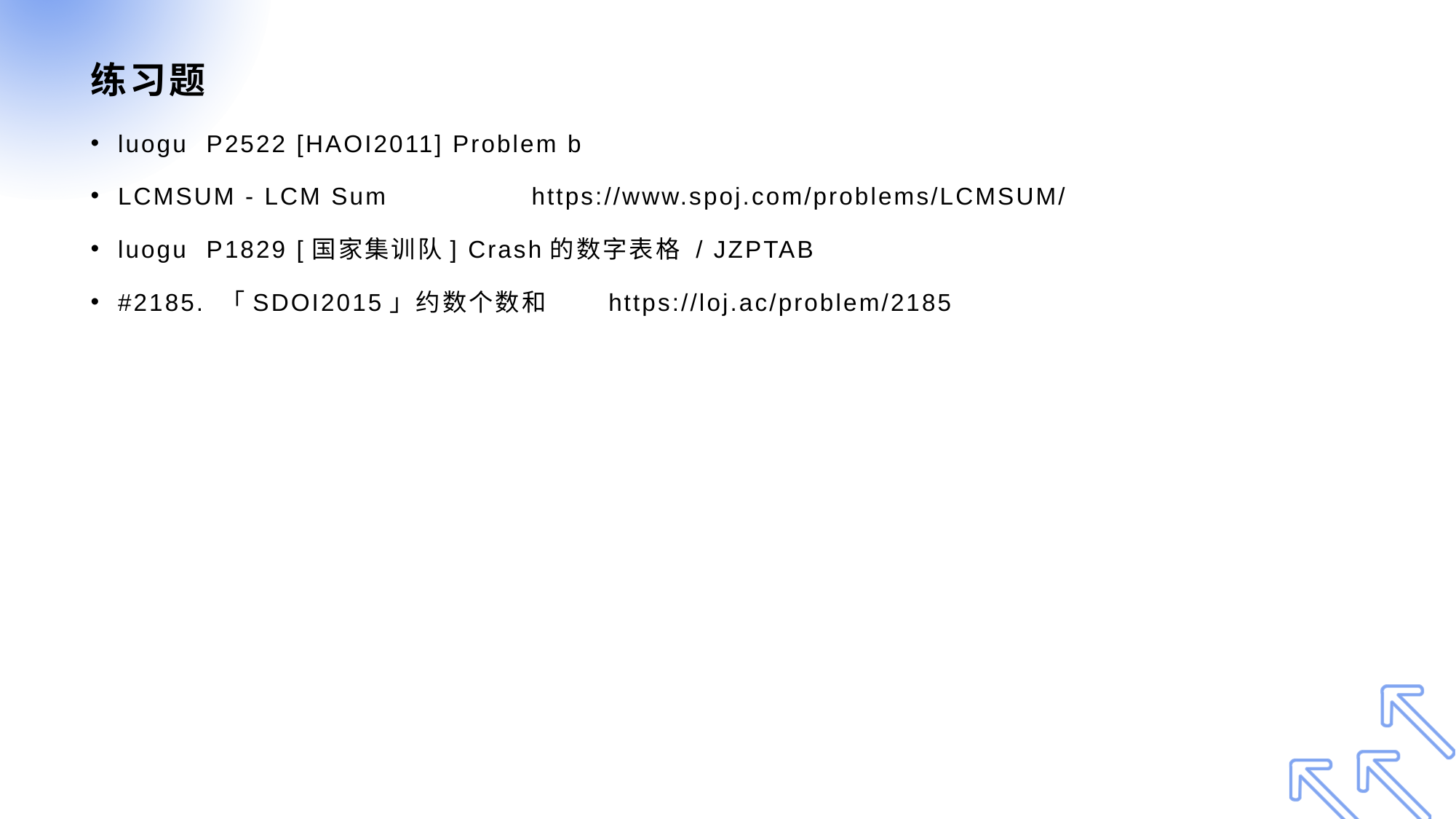

# 练习题
luogu  P2522 [HAOI2011] Problem b
LCMSUM - LCM Sum                https://www.spoj.com/problems/LCMSUM/
luogu  P1829 [国家集训队] Crash的数字表格 / JZPTAB
#2185. 「SDOI2015」约数个数和       https://loj.ac/problem/2185